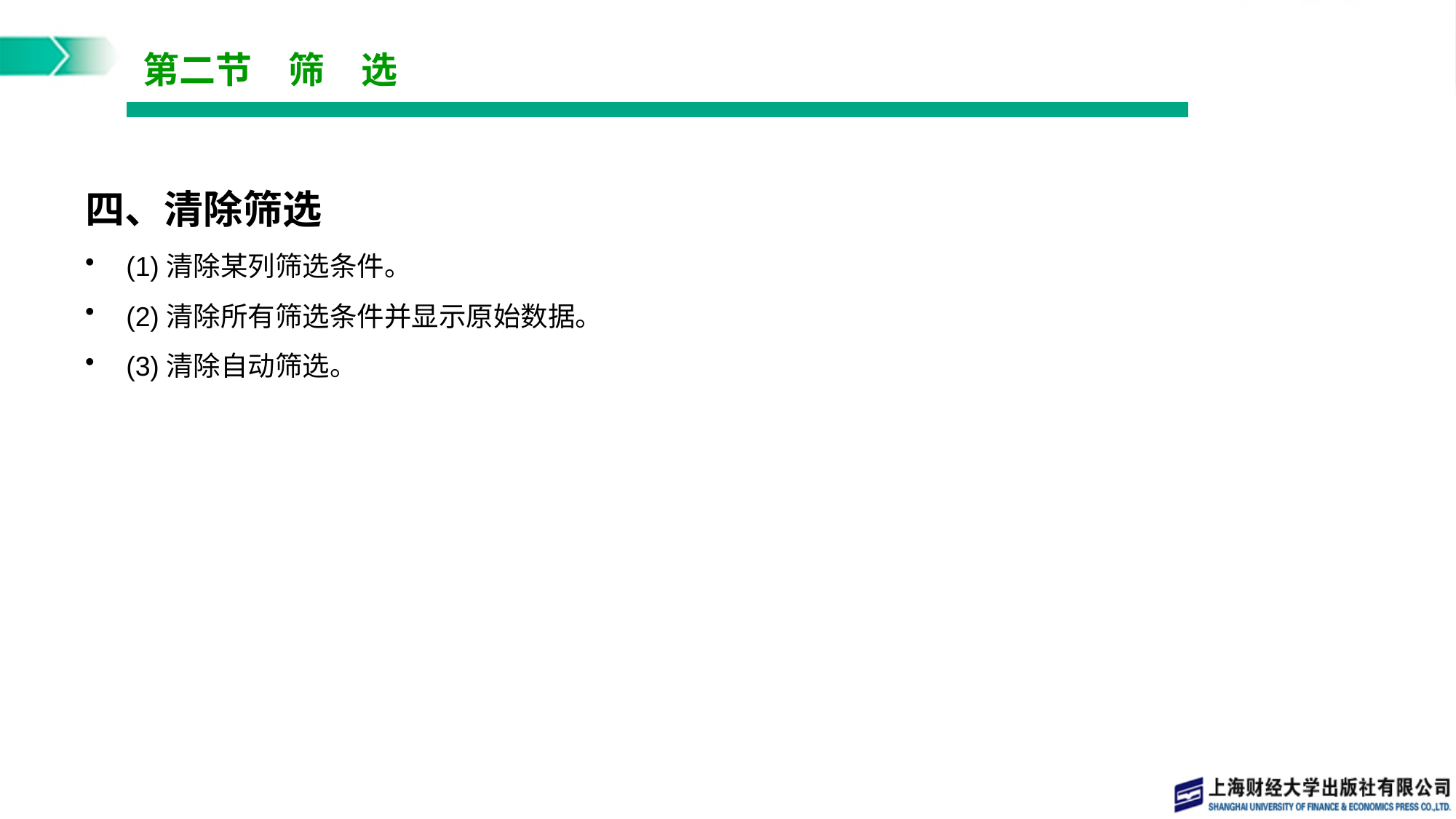

# 第二节　筛　选
四、清除筛选
(1)清除某列筛选条件。
(2)清除所有筛选条件并显示原始数据。
(3)清除自动筛选。